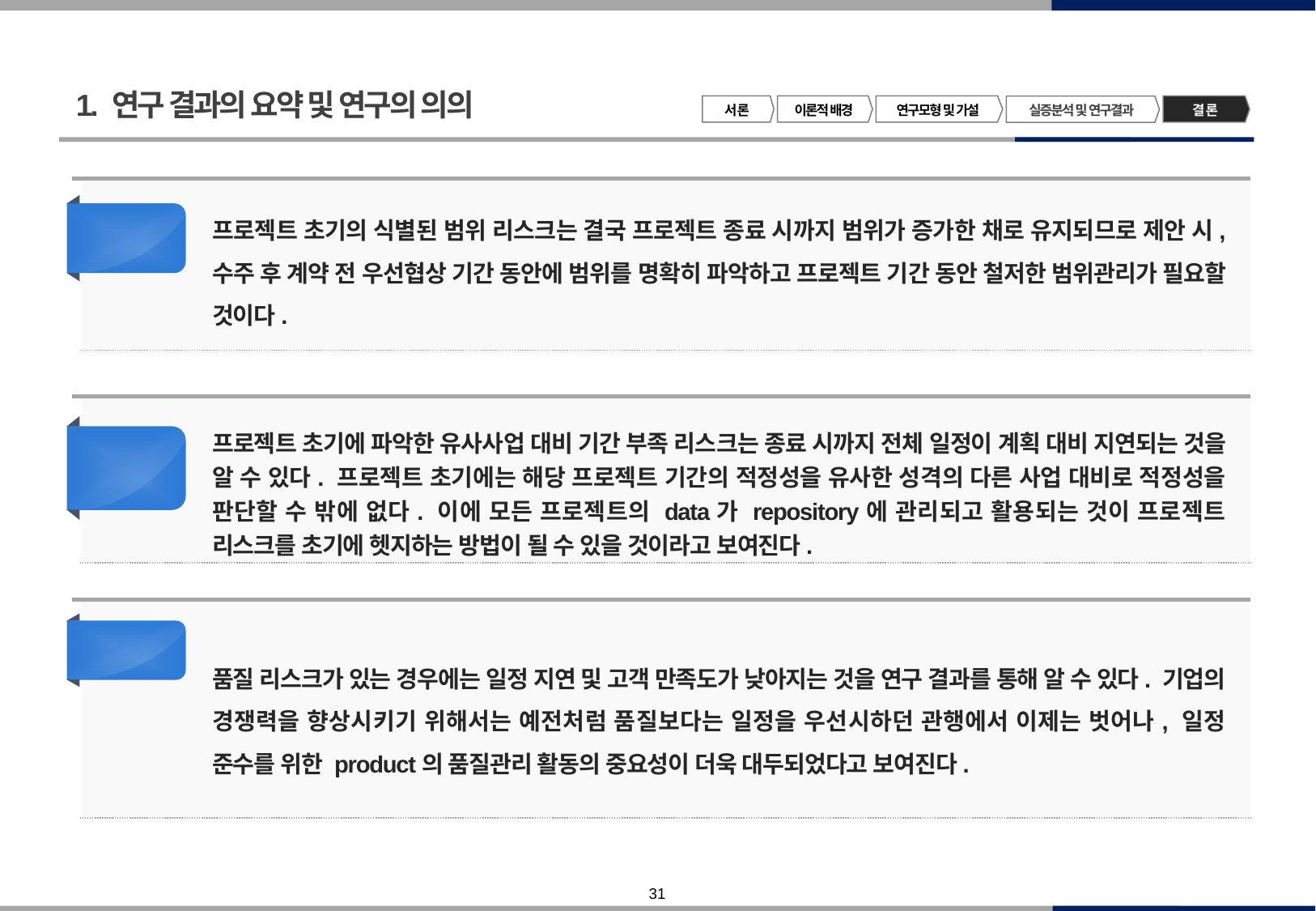

1. 연구 결과의 요약 및 연구의 의의
서  론
이론적 배경
연구모형 및 가설
결 론
실증분석 및 연구결과

첫째

프로젝트 초기의 식별된 범위 리스크는 결국 프로젝트 종료 시까지 범위가 증가한 채로 유지되므로 제안 시, 수주 후 계약 전 우선협상 기간 동안에 범위를 명확히 파악하고 프로젝트 기간 동안 철저한 범위관리가 필요할 것이다.

둘째

프로젝트 초기에 파악한 유사사업 대비 기간 부족 리스크는 종료 시까지 전체 일정이 계획 대비 지연되는 것을 알 수 있다. 프로젝트 초기에는 해당 프로젝트 기간의 적정성을 유사한 성격의 다른 사업 대비로 적정성을 판단할 수 밖에 없다. 이에 모든 프로젝트의 data가 repository에 관리되고 활용되는 것이 프로젝트 리스크를 초기에 헷지하는 방법이 될 수 있을 것이라고 보여진다.

셋째

품질 리스크가 있는 경우에는 일정 지연 및 고객 만족도가 낮아지는 것을 연구 결과를 통해 알 수 있다. 기업의 경쟁력을 향상시키기 위해서는 예전처럼 품질보다는 일정을 우선시하던 관행에서 이제는 벗어나, 일정 준수를 위한 product의 품질관리 활동의 중요성이 더욱 대두되었다고 보여진다.